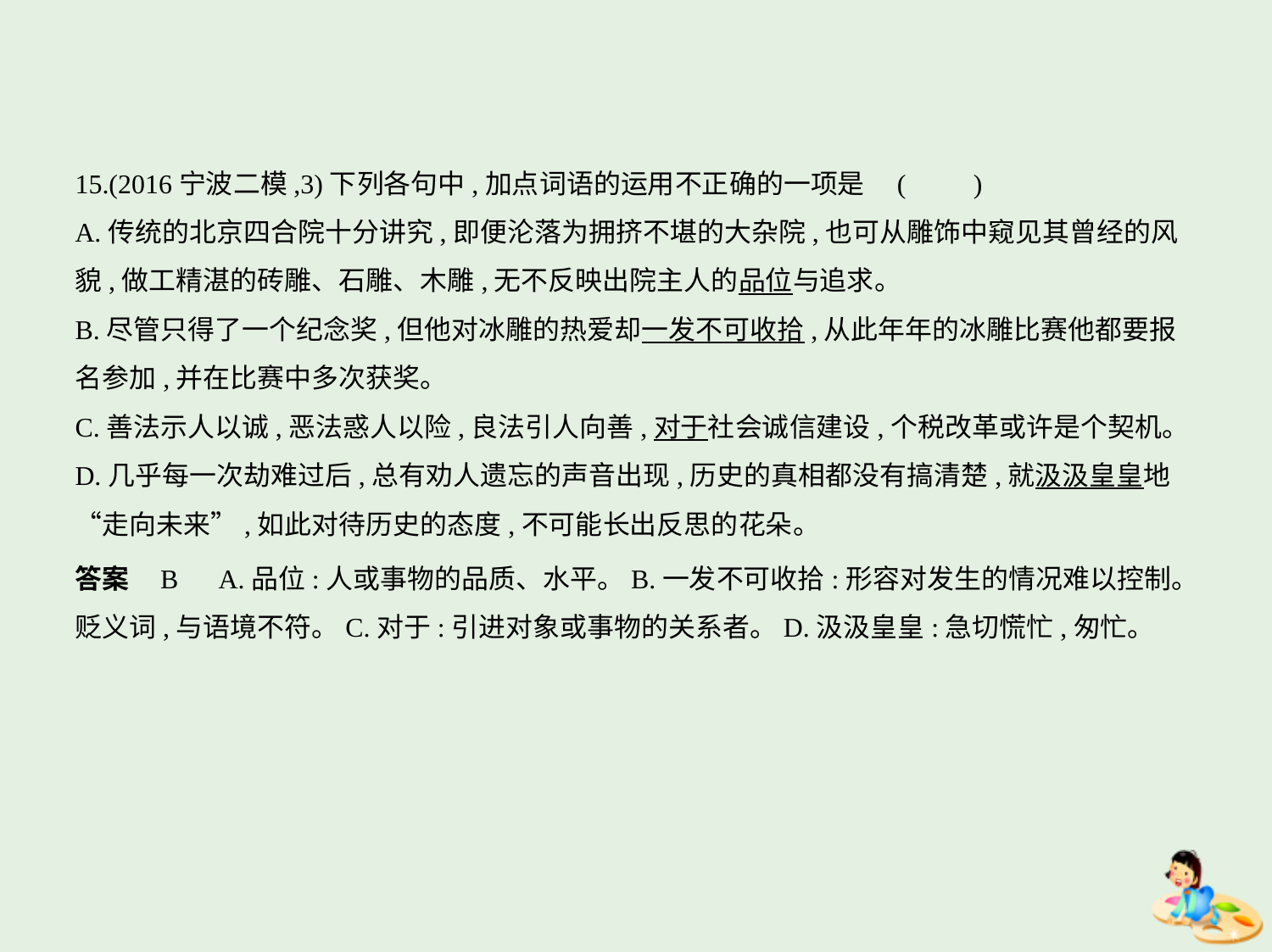

15.(2016宁波二模,3)下列各句中,加点词语的运用不正确的一项是 (　　)
A.传统的北京四合院十分讲究,即便沦落为拥挤不堪的大杂院,也可从雕饰中窥见其曾经的风
貌,做工精湛的砖雕、石雕、木雕,无不反映出院主人的品位与追求。
B.尽管只得了一个纪念奖,但他对冰雕的热爱却一发不可收拾,从此年年的冰雕比赛他都要报
名参加,并在比赛中多次获奖。
C.善法示人以诚,恶法惑人以险,良法引人向善,对于社会诚信建设,个税改革或许是个契机。
D.几乎每一次劫难过后,总有劝人遗忘的声音出现,历史的真相都没有搞清楚,就汲汲皇皇地
“走向未来”,如此对待历史的态度,不可能长出反思的花朵。
答案    B　A.品位:人或事物的品质、水平。B.一发不可收拾:形容对发生的情况难以控制。
贬义词,与语境不符。C.对于:引进对象或事物的关系者。D.汲汲皇皇:急切慌忙,匆忙。